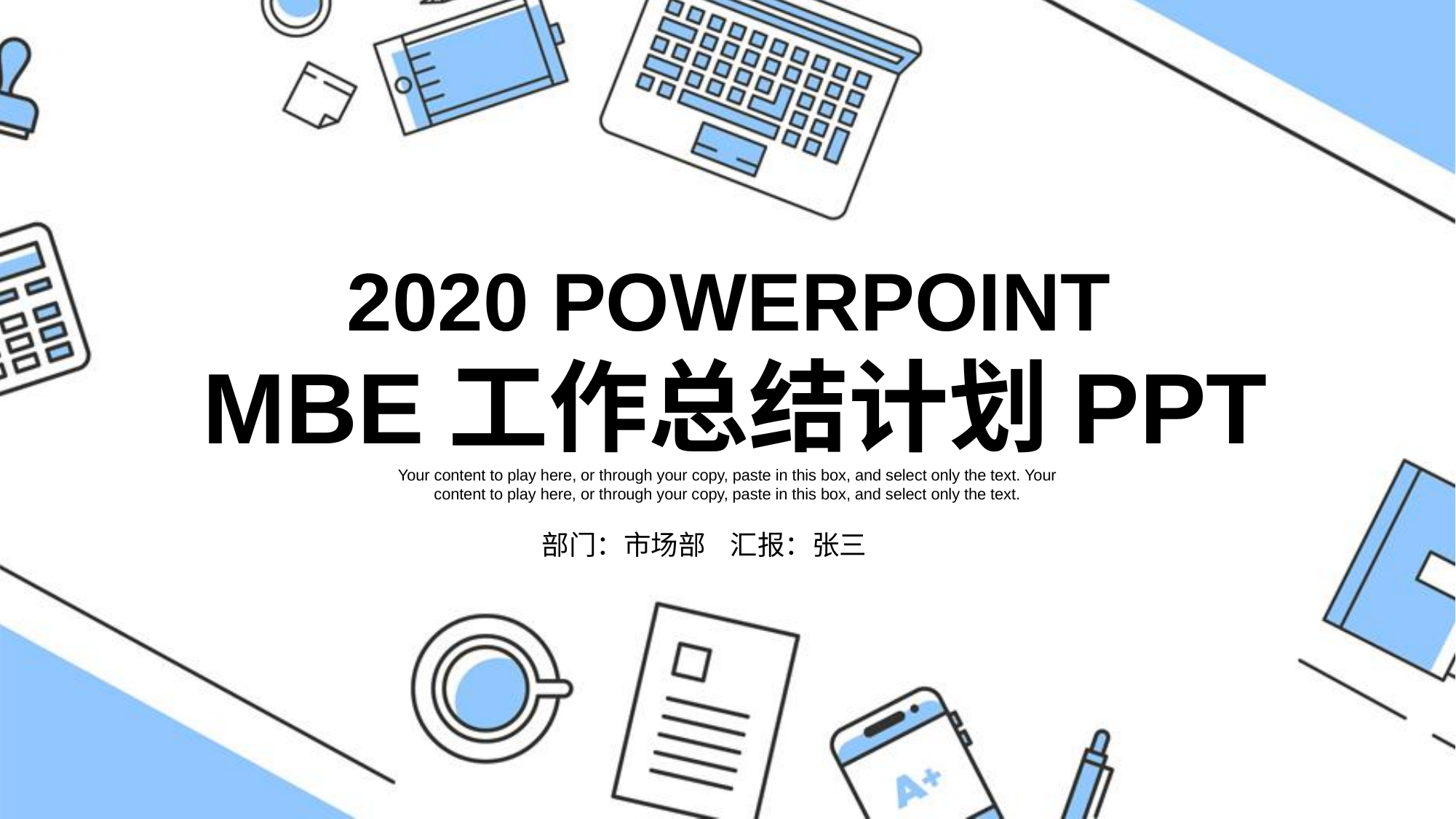

2020 POWERPOINT
MBE工作总结计划PPT
Your content to play here, or through your copy, paste in this box, and select only the text. Your content to play here, or through your copy, paste in this box, and select only the text.
部门：市场部    汇报：张三